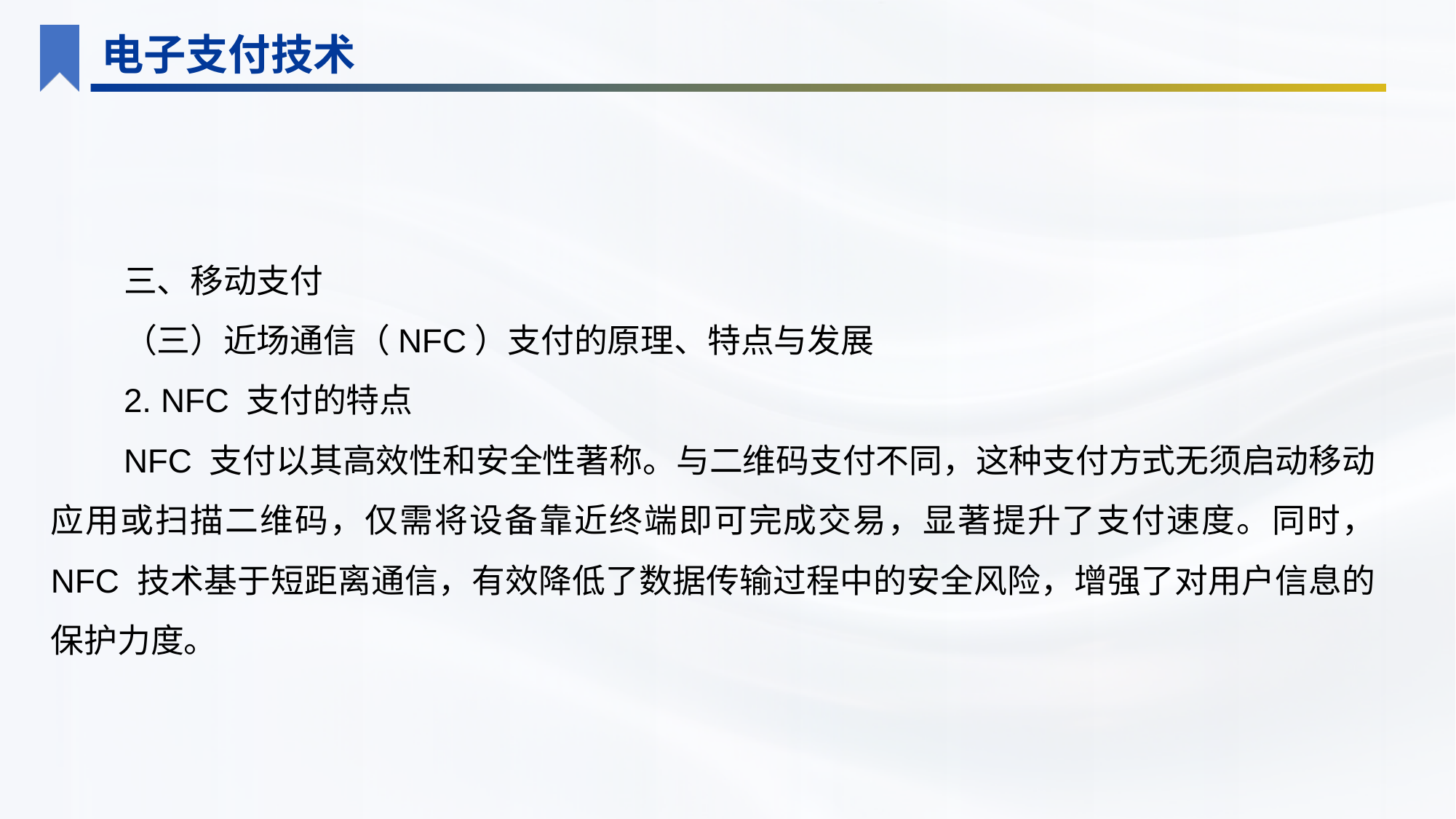

电子支付技术
三、移动支付
（三）近场通信（NFC）支付的原理、特点与发展
2. NFC 支付的特点
NFC 支付以其高效性和安全性著称。与二维码支付不同，这种支付方式无须启动移动应用或扫描二维码，仅需将设备靠近终端即可完成交易，显著提升了支付速度。同时， NFC 技术基于短距离通信，有效降低了数据传输过程中的安全风险，增强了对用户信息的保护力度。